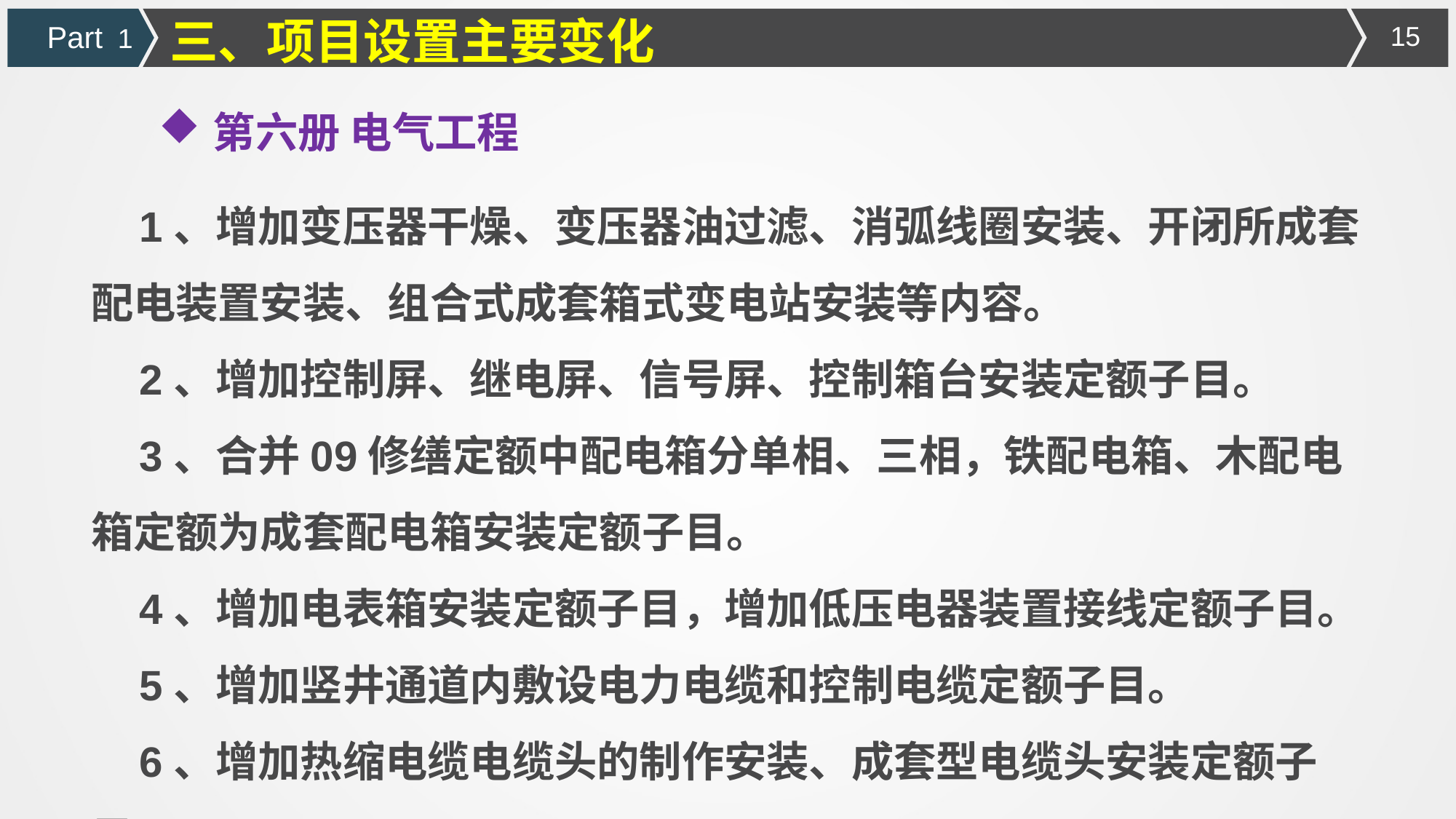

三、项目设置主要变化
Part  1
第六册 电气工程
1、增加变压器干燥、变压器油过滤、消弧线圈安装、开闭所成套配电装置安装、组合式成套箱式变电站安装等内容。
2、增加控制屏、继电屏、信号屏、控制箱台安装定额子目。
3、合并09修缮定额中配电箱分单相、三相，铁配电箱、木配电箱定额为成套配电箱安装定额子目。
4、增加电表箱安装定额子目，增加低压电器装置接线定额子目。
5、增加竖井通道内敷设电力电缆和控制电缆定额子目。
6、增加热缩电缆电缆头的制作安装、成套型电缆头安装定额子目。